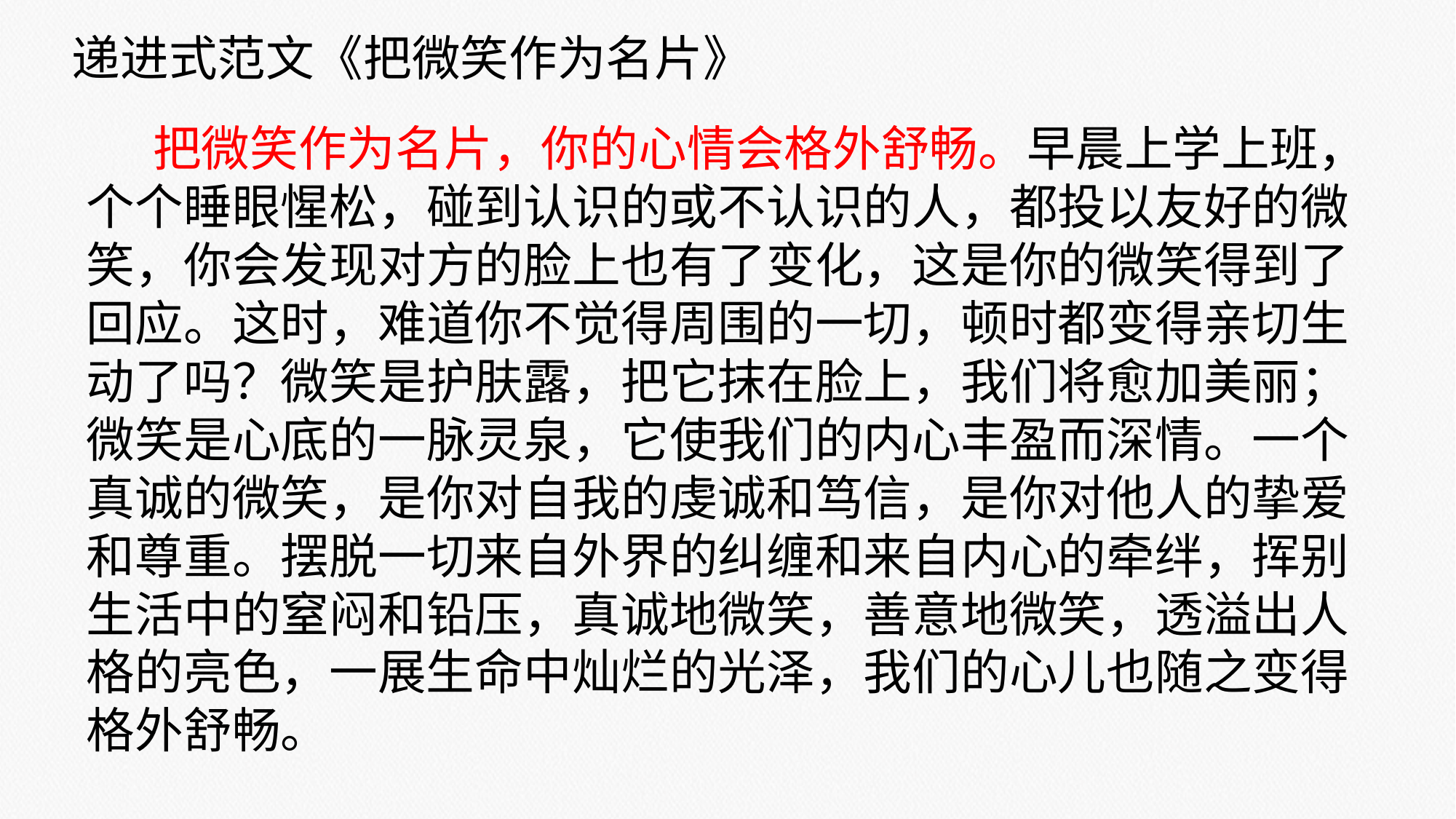

递进式范文《把微笑作为名片》
     把微笑作为名片，你的心情会格外舒畅。早晨上学上班，个个睡眼惺松，碰到认识的或不认识的人，都投以友好的微笑，你会发现对方的脸上也有了变化，这是你的微笑得到了回应。这时，难道你不觉得周围的一切，顿时都变得亲切生动了吗？微笑是护肤露，把它抹在脸上，我们将愈加美丽；微笑是心底的一脉灵泉，它使我们的内心丰盈而深情。一个真诚的微笑，是你对自我的虔诚和笃信，是你对他人的挚爱和尊重。摆脱一切来自外界的纠缠和来自内心的牵绊，挥别生活中的窒闷和铅压，真诚地微笑，善意地微笑，透溢出人格的亮色，一展生命中灿烂的光泽，我们的心儿也随之变得格外舒畅。